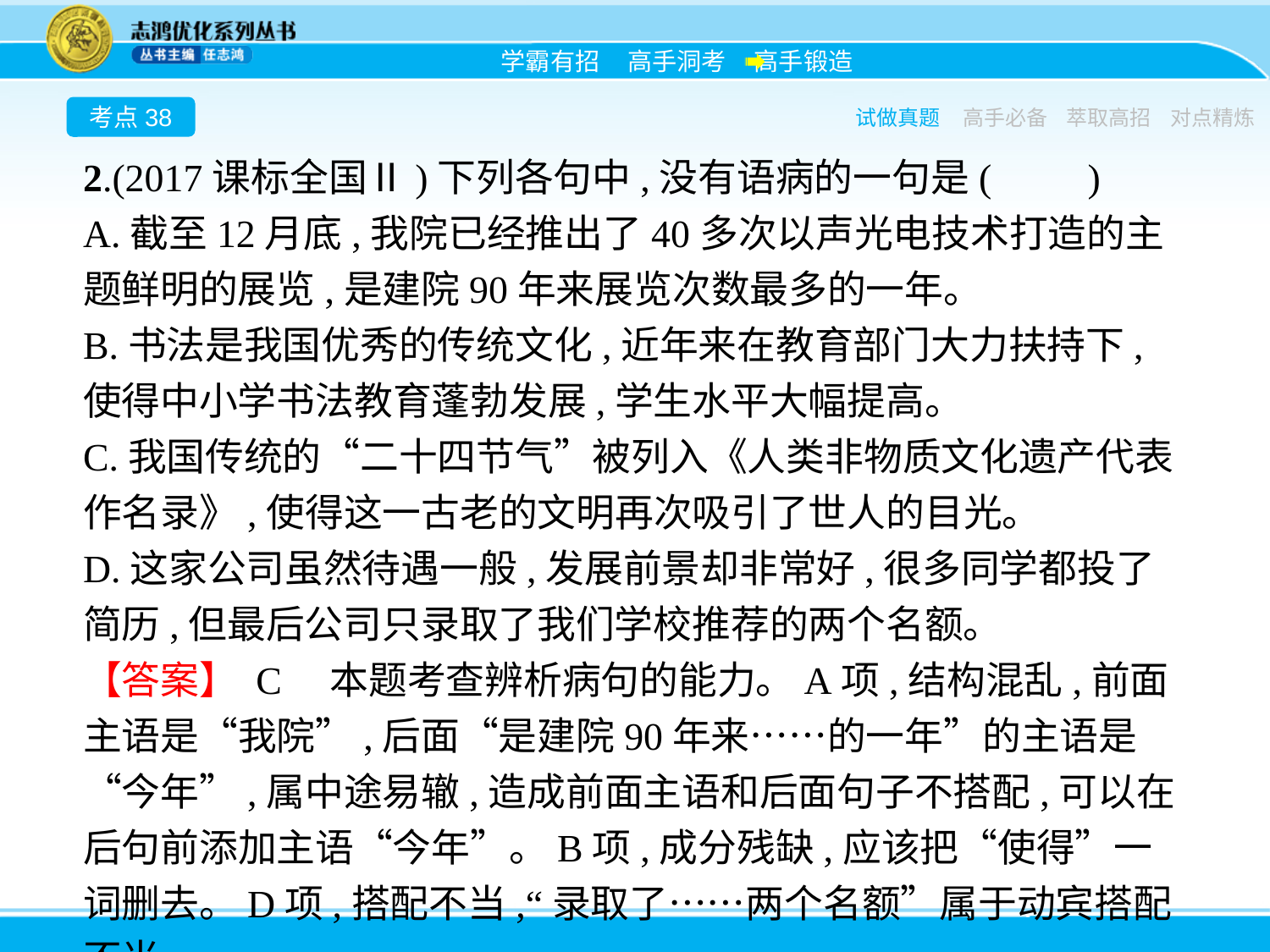

考点38
试做真题
高手必备
萃取高招
对点精炼
2.(2017课标全国Ⅱ)下列各句中,没有语病的一句是(　　)
A.截至12月底,我院已经推出了40多次以声光电技术打造的主题鲜明的展览,是建院90年来展览次数最多的一年。
B.书法是我国优秀的传统文化,近年来在教育部门大力扶持下,使得中小学书法教育蓬勃发展,学生水平大幅提高。
C.我国传统的“二十四节气”被列入《人类非物质文化遗产代表作名录》,使得这一古老的文明再次吸引了世人的目光。
D.这家公司虽然待遇一般,发展前景却非常好,很多同学都投了简历,但最后公司只录取了我们学校推荐的两个名额。
【答案】 C　本题考查辨析病句的能力。A项,结构混乱,前面主语是“我院”,后面“是建院90年来……的一年”的主语是“今年”,属中途易辙,造成前面主语和后面句子不搭配,可以在后句前添加主语“今年”。B项,成分残缺,应该把“使得”一词删去。D项,搭配不当,“录取了……两个名额”属于动宾搭配不当。